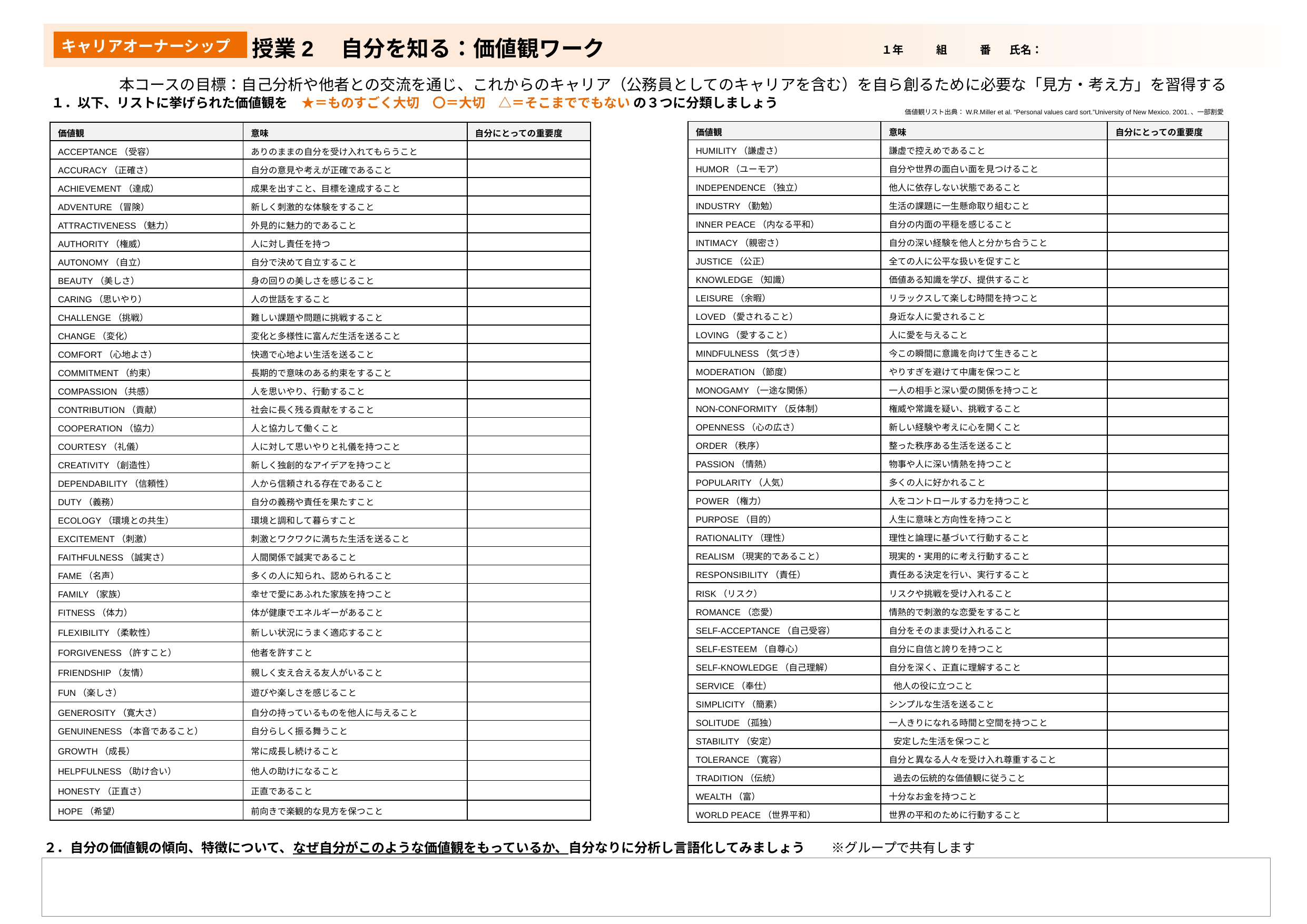

１年　　　組　　　番   　氏名：

授業2　自分を知る：価値観ワーク
キャリアオーナーシップ
本コースの目標：自己分析や他者との交流を通じ、これからのキャリア（公務員としてのキャリアを含む）を自ら創るために必要な「見方・考え方」を習得する
１．以下、リストに挙げられた価値観を　★＝ものすごく大切　〇＝大切　△＝そこまででもない の３つに分類しましょう
価値観リスト出典：W.R.Miller et al. “Personal values card sort.”University of New Mexico. 2001.、一部割愛
| 価値観 | 意味 | 自分にとっての重要度 |
| --- | --- | --- |
| HUMILITY（謙虚さ） | 謙虚で控えめであること |  |
| HUMOR（ユーモア） | 自分や世界の面白い面を見つけること |  |
| INDEPENDENCE（独立） | 他人に依存しない状態であること |  |
| INDUSTRY（勤勉） | 生活の課題に一生懸命取り組むこと |  |
| INNER PEACE（内なる平和） | 自分の内面の平穏を感じること |  |
| INTIMACY（親密さ） | 自分の深い経験を他人と分かち合うこと |  |
| JUSTICE（公正） | 全ての人に公平な扱いを促すこと |  |
| KNOWLEDGE（知識） | 価値ある知識を学び、提供すること |  |
| LEISURE（余暇） | リラックスして楽しむ時間を持つこと |  |
| LOVED（愛されること） | 身近な人に愛されること |  |
| LOVING（愛すること） | 人に愛を与えること |  |
| MINDFULNESS（気づき） | 今この瞬間に意識を向けて生きること |  |
| MODERATION（節度） | やりすぎを避けて中庸を保つこと |  |
| MONOGAMY（一途な関係） | 一人の相手と深い愛の関係を持つこと |  |
| NON-CONFORMITY（反体制） | 権威や常識を疑い、挑戦すること |  |
| OPENNESS（心の広さ） | 新しい経験や考えに心を開くこと |  |
| ORDER（秩序） | 整った秩序ある生活を送ること |  |
| PASSION（情熱） | 物事や人に深い情熱を持つこと |  |
| POPULARITY（人気） | 多くの人に好かれること |  |
| POWER（権力） | 人をコントロールする力を持つこと |  |
| PURPOSE（目的） | 人生に意味と方向性を持つこと |  |
| RATIONALITY（理性） | 理性と論理に基づいて行動すること |  |
| REALISM（現実的であること） | 現実的・実用的に考え行動すること |  |
| RESPONSIBILITY（責任） | 責任ある決定を行い、実行すること |  |
| RISK（リスク） | リスクや挑戦を受け入れること |  |
| ROMANCE（恋愛） | 情熱的で刺激的な恋愛をすること |  |
| SELF-ACCEPTANCE（自己受容） | 自分をそのまま受け入れること |  |
| SELF-ESTEEM（自尊心） | 自分に自信と誇りを持つこと |  |
| SELF-KNOWLEDGE（自己理解） | 自分を深く、正直に理解すること |  |
| SERVICE（奉仕） | 他人の役に立つこと |  |
| SIMPLICITY（簡素） | シンプルな生活を送ること |  |
| SOLITUDE（孤独） | 一人きりになれる時間と空間を持つこと |  |
| STABILITY（安定） | 安定した生活を保つこと |  |
| TOLERANCE（寛容） | 自分と異なる人々を受け入れ尊重すること |  |
| TRADITION（伝統） | 過去の伝統的な価値観に従うこと |  |
| WEALTH（富） | 十分なお金を持つこと |  |
| WORLD PEACE（世界平和） | 世界の平和のために行動すること |  |
| 価値観 | 意味 | 自分にとっての重要度 |
| --- | --- | --- |
| ACCEPTANCE（受容） | ありのままの自分を受け入れてもらうこと |  |
| ACCURACY（正確さ） | 自分の意見や考えが正確であること |  |
| ACHIEVEMENT（達成） | 成果を出すこと、目標を達成すること |  |
| ADVENTURE（冒険） | 新しく刺激的な体験をすること |  |
| ATTRACTIVENESS（魅力） | 外見的に魅力的であること |  |
| AUTHORITY（権威） | 人に対し責任を持つ |  |
| AUTONOMY（自立） | 自分で決めて自立すること |  |
| BEAUTY（美しさ） | 身の回りの美しさを感じること |  |
| CARING（思いやり） | 人の世話をすること |  |
| CHALLENGE（挑戦） | 難しい課題や問題に挑戦すること |  |
| CHANGE（変化） | 変化と多様性に富んだ生活を送ること |  |
| COMFORT（心地よさ） | 快適で心地よい生活を送ること |  |
| COMMITMENT（約束） | 長期的で意味のある約束をすること |  |
| COMPASSION（共感） | 人を思いやり、行動すること |  |
| CONTRIBUTION（貢献） | 社会に長く残る貢献をすること |  |
| COOPERATION（協力） | 人と協力して働くこと |  |
| COURTESY（礼儀） | 人に対して思いやりと礼儀を持つこと |  |
| CREATIVITY（創造性） | 新しく独創的なアイデアを持つこと |  |
| DEPENDABILITY（信頼性） | 人から信頼される存在であること |  |
| DUTY（義務） | 自分の義務や責任を果たすこと |  |
| ECOLOGY（環境との共生） | 環境と調和して暮らすこと |  |
| EXCITEMENT（刺激） | 刺激とワクワクに満ちた生活を送ること |  |
| FAITHFULNESS（誠実さ） | 人間関係で誠実であること |  |
| FAME（名声） | 多くの人に知られ、認められること |  |
| FAMILY（家族） | 幸せで愛にあふれた家族を持つこと |  |
| FITNESS（体力） | 体が健康でエネルギーがあること |  |
| FLEXIBILITY（柔軟性） | 新しい状況にうまく適応すること |  |
| FORGIVENESS（許すこと） | 他者を許すこと |  |
| FRIENDSHIP（友情） | 親しく支え合える友人がいること |  |
| FUN（楽しさ） | 遊びや楽しさを感じること |  |
| GENEROSITY（寛大さ） | 自分の持っているものを他人に与えること |  |
| GENUINENESS（本音であること） | 自分らしく振る舞うこと |  |
| GROWTH（成長） | 常に成長し続けること |  |
| HELPFULNESS（助け合い） | 他人の助けになること |  |
| HONESTY（正直さ） | 正直であること |  |
| HOPE（希望） | 前向きで楽観的な見方を保つこと |  |
２．自分の価値観の傾向、特徴について、なぜ自分がこのような価値観をもっているか、自分なりに分析し言語化してみましょう　　※グループで共有します